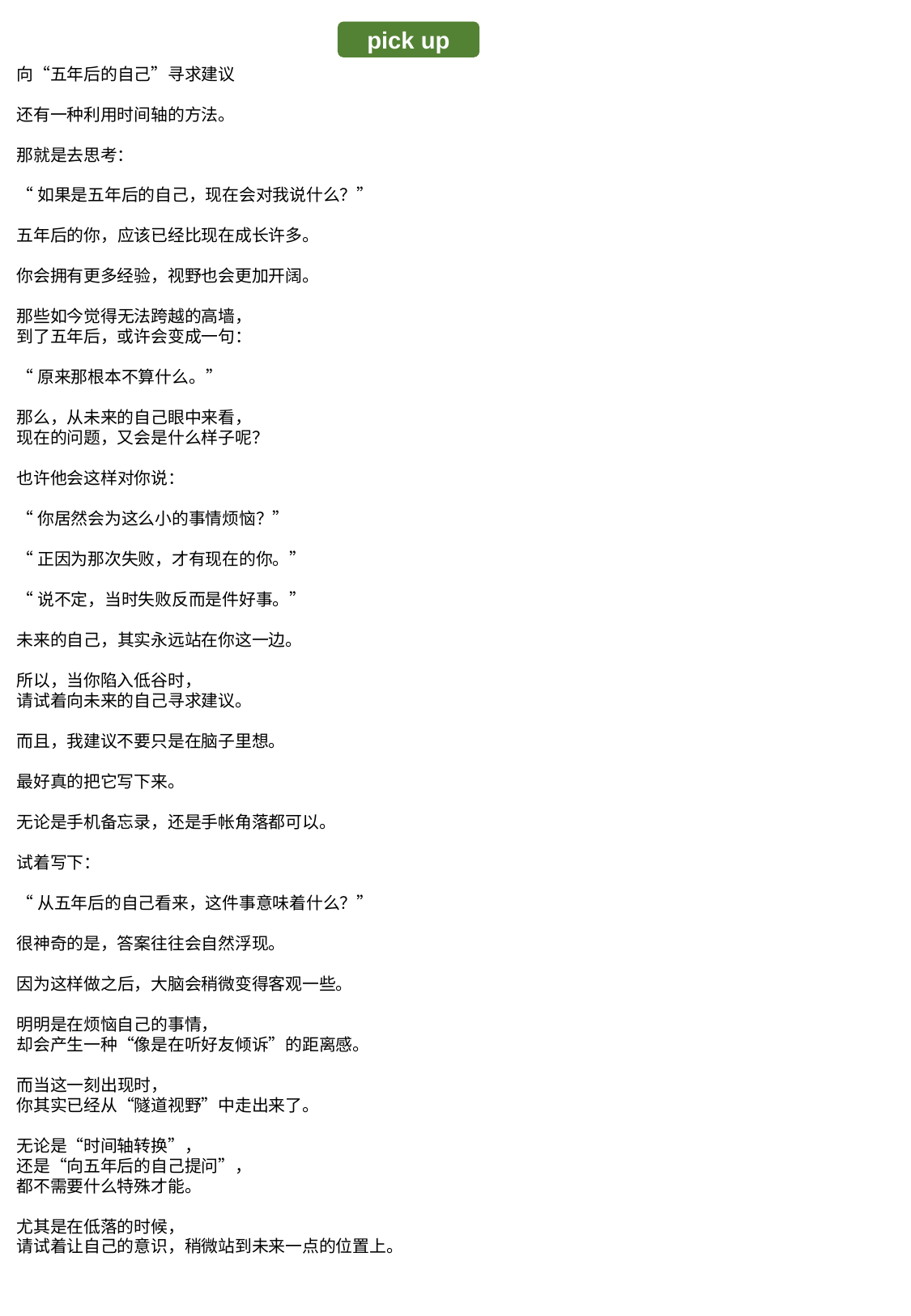

pick up
向“五年后的自己”寻求建议

还有一种利用时间轴的方法。

那就是去思考：

“如果是五年后的自己，现在会对我说什么？”

五年后的你，应该已经比现在成长许多。

你会拥有更多经验，视野也会更加开阔。

那些如今觉得无法跨越的高墙，
到了五年后，或许会变成一句：

“原来那根本不算什么。”

那么，从未来的自己眼中来看，
现在的问题，又会是什么样子呢？

也许他会这样对你说：

“你居然会为这么小的事情烦恼？”

“正因为那次失败，才有现在的你。”

“说不定，当时失败反而是件好事。”

未来的自己，其实永远站在你这一边。

所以，当你陷入低谷时，
请试着向未来的自己寻求建议。

而且，我建议不要只是在脑子里想。

最好真的把它写下来。

无论是手机备忘录，还是手帐角落都可以。

试着写下：

“从五年后的自己看来，这件事意味着什么？”

很神奇的是，答案往往会自然浮现。

因为这样做之后，大脑会稍微变得客观一些。

明明是在烦恼自己的事情，
却会产生一种“像是在听好友倾诉”的距离感。

而当这一刻出现时，
你其实已经从“隧道视野”中走出来了。

无论是“时间轴转换”，
还是“向五年后的自己提问”，
都不需要什么特殊才能。

尤其是在低落的时候，
请试着让自己的意识，稍微站到未来一点的位置上。